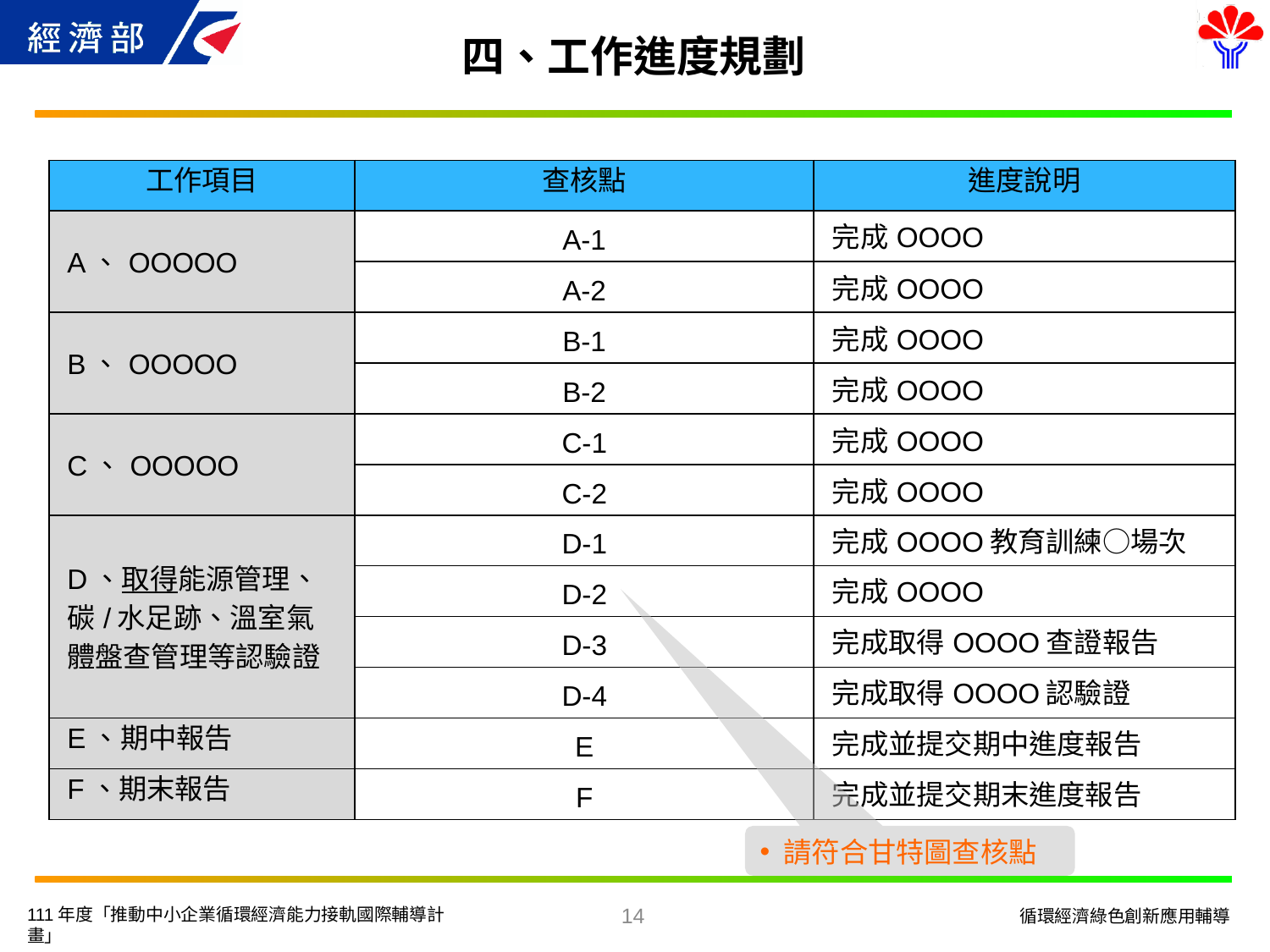

# 四、工作進度規劃
| 工作項目 | 查核點 | 進度說明 |
| --- | --- | --- |
| A、OOOOO | A-1 | 完成OOOO |
|  | A-2 | 完成OOOO |
| B、OOOOO | B-1 | 完成OOOO |
|  | B-2 | 完成OOOO |
| C、OOOOO | C-1 | 完成OOOO |
|  | C-2 | 完成OOOO |
| D、取得能源管理、碳/水足跡、溫室氣體盤查管理等認驗證 | D-1 | 完成OOOO教育訓練○場次 |
|  | D-2 | 完成OOOO |
|  | D-3 | 完成取得OOOO查證報告 |
|  | D-4 | 完成取得OOOO認驗證 |
| E、期中報告 | E | 完成並提交期中進度報告 |
| F、期末報告 | F | 完成並提交期末進度報告 |
請符合甘特圖查核點
14